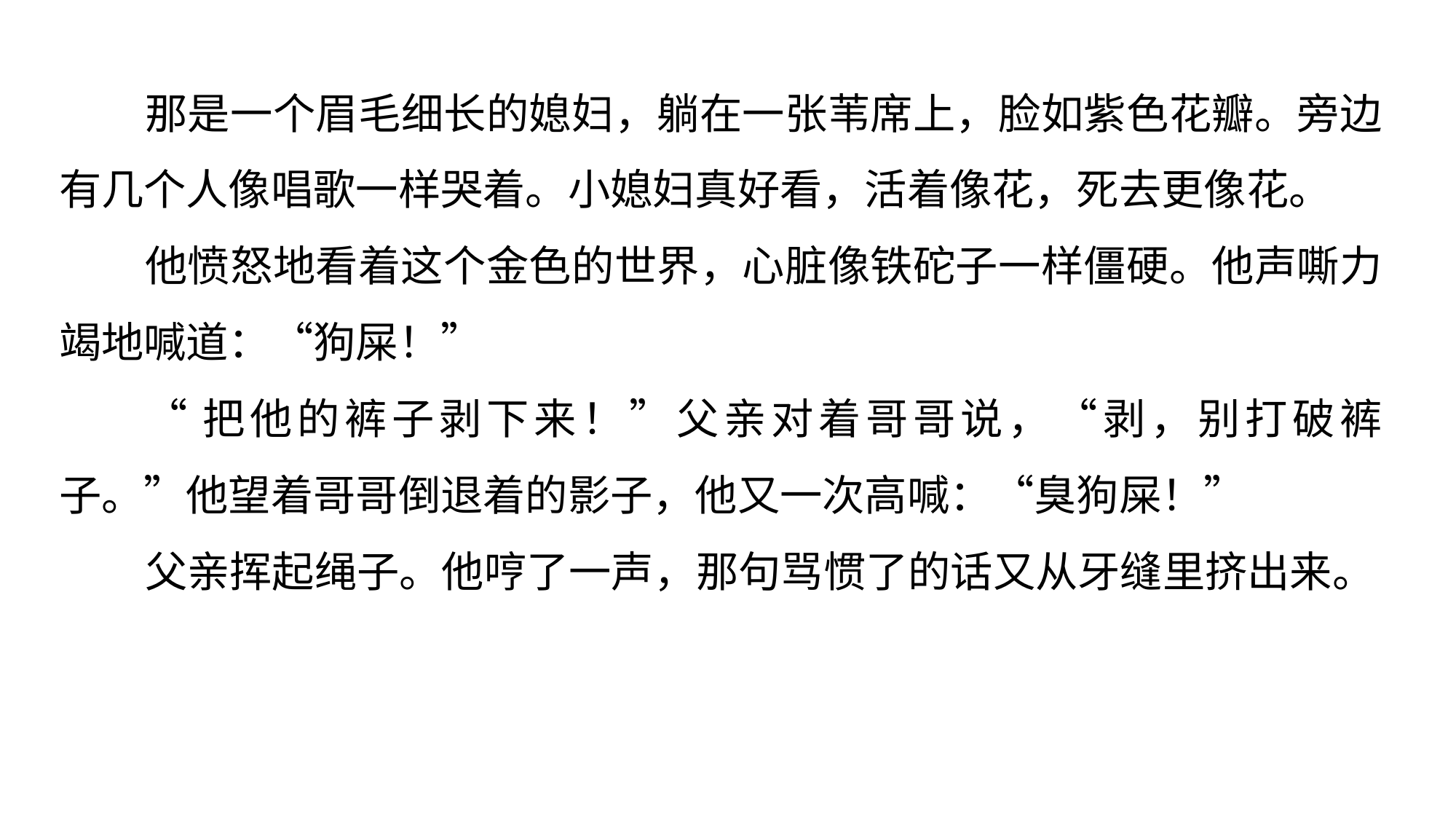

那是一个眉毛细长的媳妇，躺在一张苇席上，脸如紫色花瓣。旁边有几个人像唱歌一样哭着。小媳妇真好看，活着像花，死去更像花。
他愤怒地看着这个金色的世界，心脏像铁砣子一样僵硬。他声嘶力竭地喊道：“狗屎！”
“把他的裤子剥下来！”父亲对着哥哥说，“剥，别打破裤子。”他望着哥哥倒退着的影子，他又一次高喊：“臭狗屎！”
父亲挥起绳子。他哼了一声，那句骂惯了的话又从牙缝里挤出来。